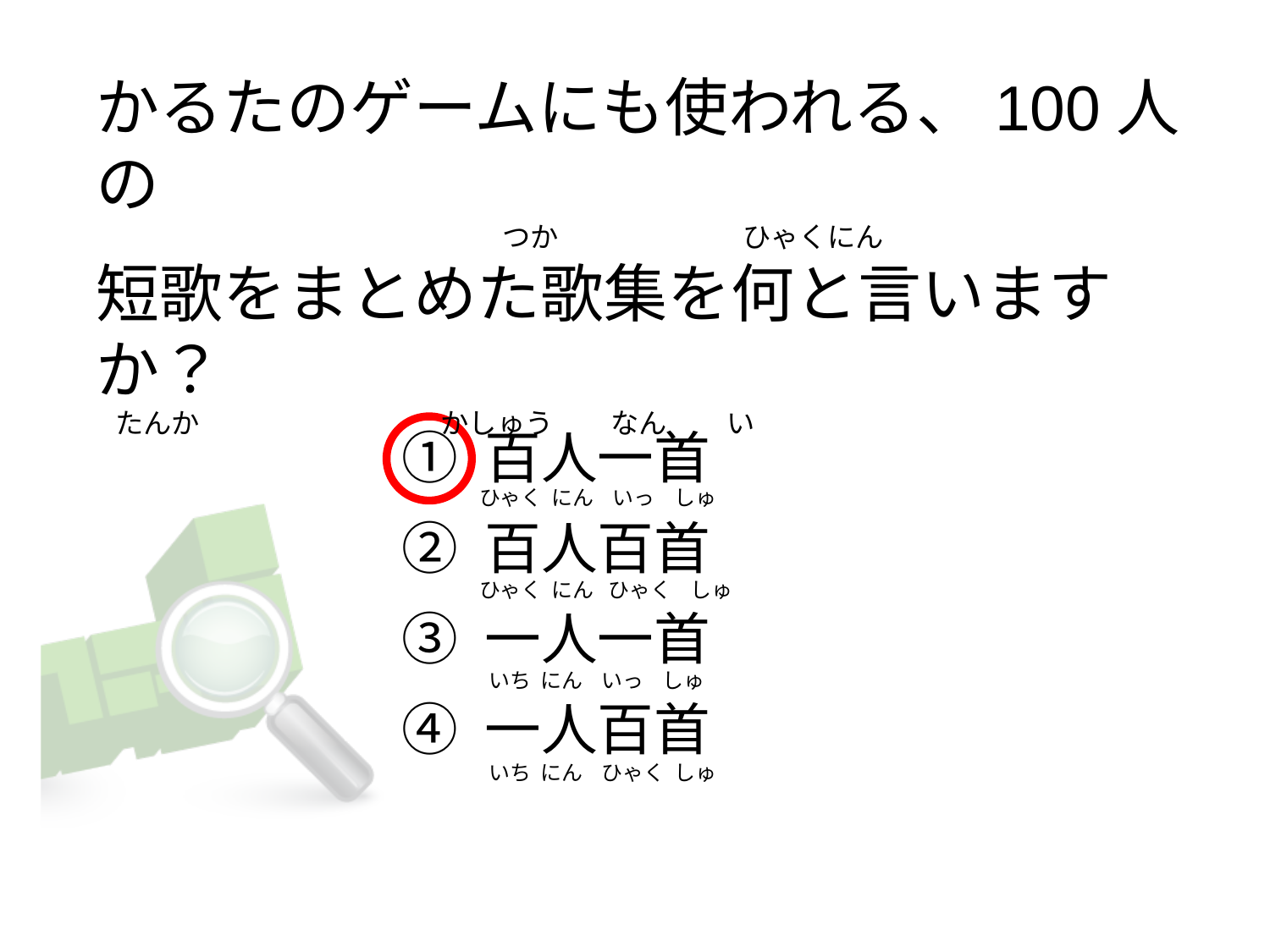

かるたのゲームにも使われる、100人の
                                                               つか                             ひゃくにん
短歌をまとめた歌集を何と言いますか？
  たんか                                      かしゅう         なん     　い
① 百人一首
② 百人百首
③ 一人一首
④ 一人百首

ひゃく  にん    いっ    しゅ
ひゃく  にん   ひゃく    しゅ
 いち  にん    いっ    しゅ
 いち  にん    ひゃく  しゅ